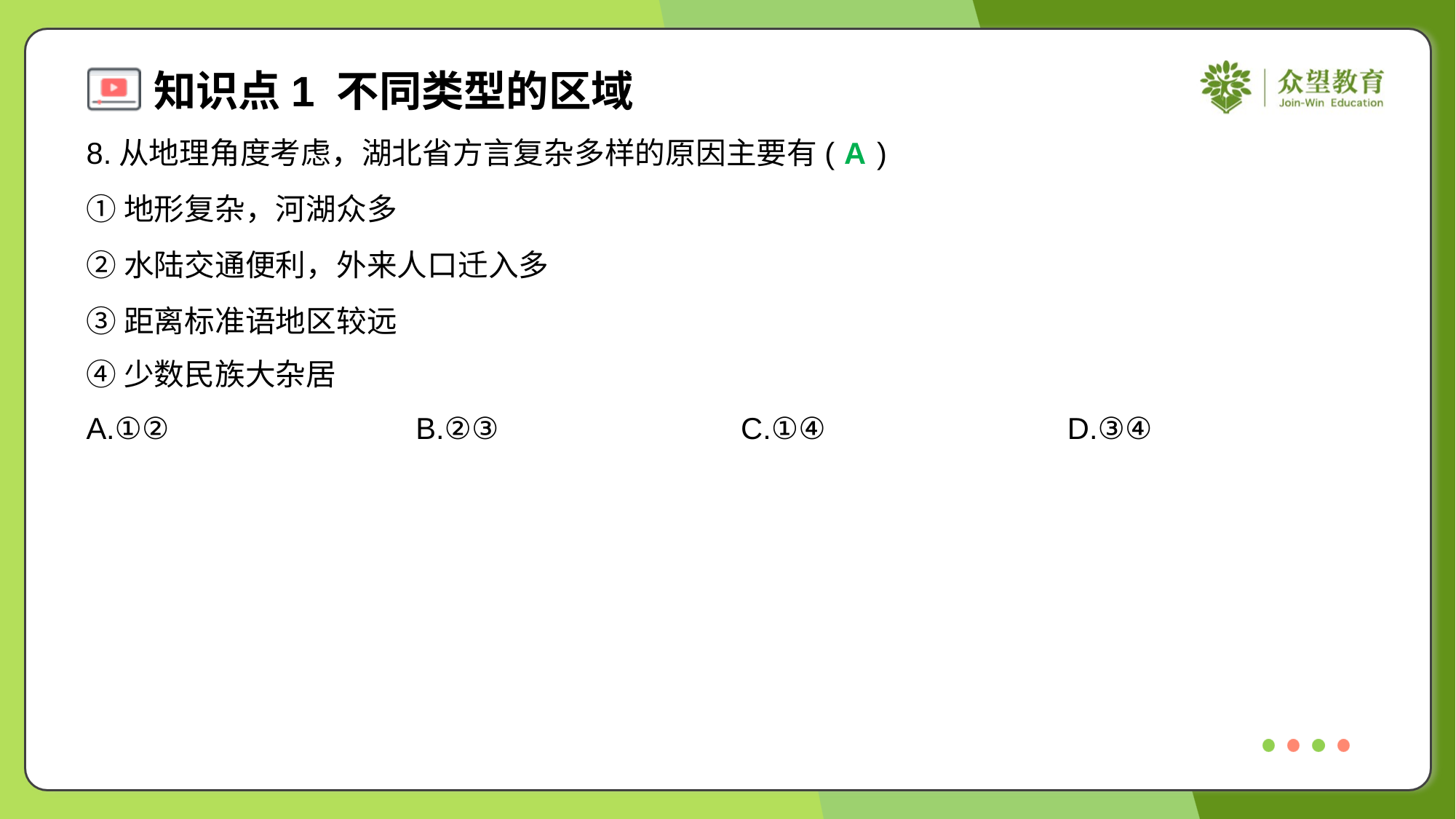

8.从地理角度考虑，湖北省方言复杂多样的原因主要有(     )
A
①地形复杂，河湖众多
②水陆交通便利，外来人口迁入多
③距离标准语地区较远
④少数民族大杂居
A.①②	B.②③	C.①④	D.③④